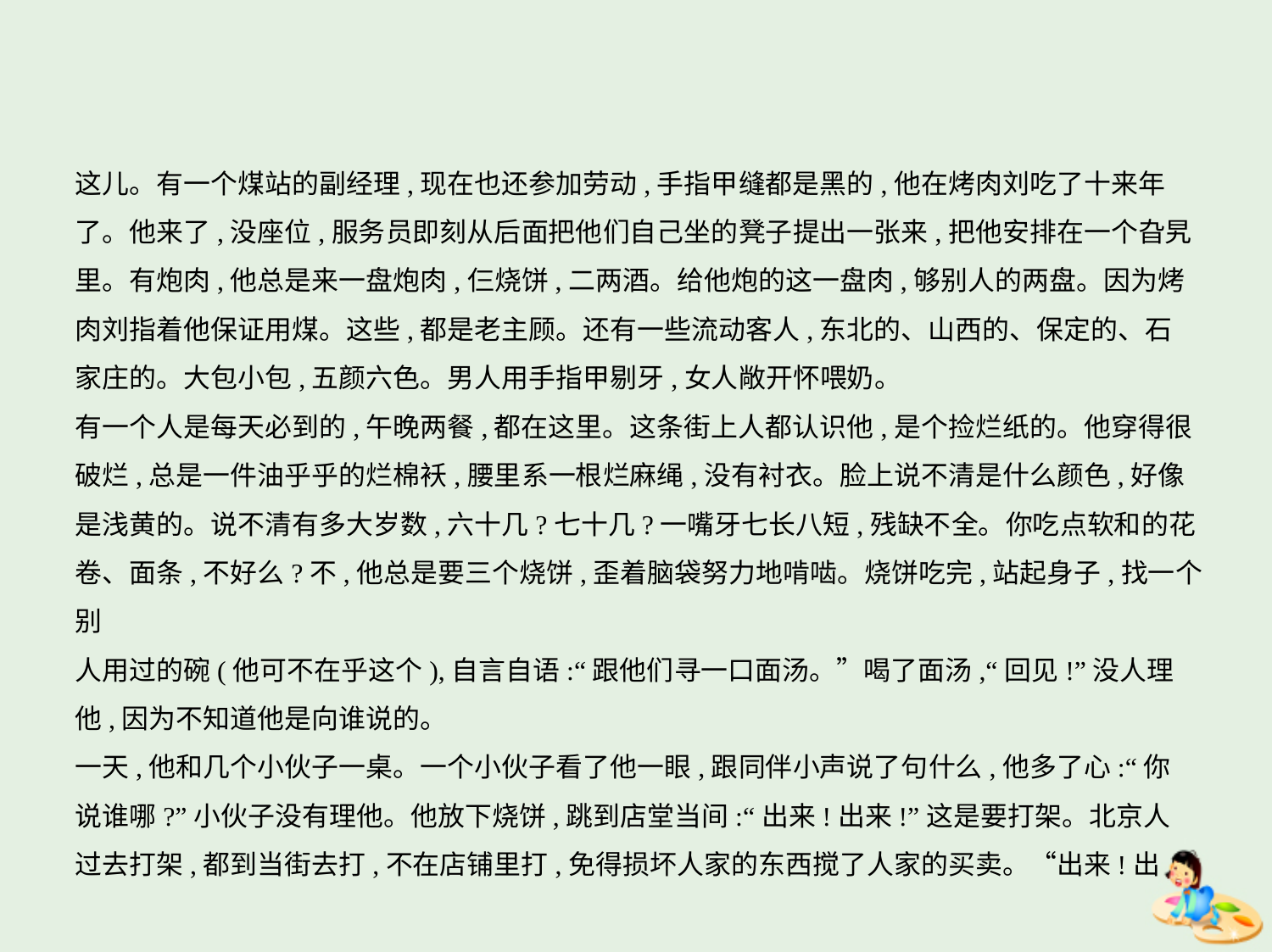

这儿。有一个煤站的副经理,现在也还参加劳动,手指甲缝都是黑的,他在烤肉刘吃了十来年
了。他来了,没座位,服务员即刻从后面把他们自己坐的凳子提出一张来,把他安排在一个旮旯
里。有炮肉,他总是来一盘炮肉,仨烧饼,二两酒。给他炮的这一盘肉,够别人的两盘。因为烤
肉刘指着他保证用煤。这些,都是老主顾。还有一些流动客人,东北的、山西的、保定的、石
家庄的。大包小包,五颜六色。男人用手指甲剔牙,女人敞开怀喂奶。
有一个人是每天必到的,午晚两餐,都在这里。这条街上人都认识他,是个捡烂纸的。他穿得很
破烂,总是一件油乎乎的烂棉袄,腰里系一根烂麻绳,没有衬衣。脸上说不清是什么颜色,好像
是浅黄的。说不清有多大岁数,六十几?七十几?一嘴牙七长八短,残缺不全。你吃点软和的花
卷、面条,不好么?不,他总是要三个烧饼,歪着脑袋努力地啃啮。烧饼吃完,站起身子,找一个别
人用过的碗(他可不在乎这个),自言自语:“跟他们寻一口面汤。”喝了面汤,“回见!”没人理
他,因为不知道他是向谁说的。
一天,他和几个小伙子一桌。一个小伙子看了他一眼,跟同伴小声说了句什么,他多了心:“你
说谁哪?”小伙子没有理他。他放下烧饼,跳到店堂当间:“出来!出来!”这是要打架。北京人
过去打架,都到当街去打,不在店铺里打,免得损坏人家的东西搅了人家的买卖。“出来!出